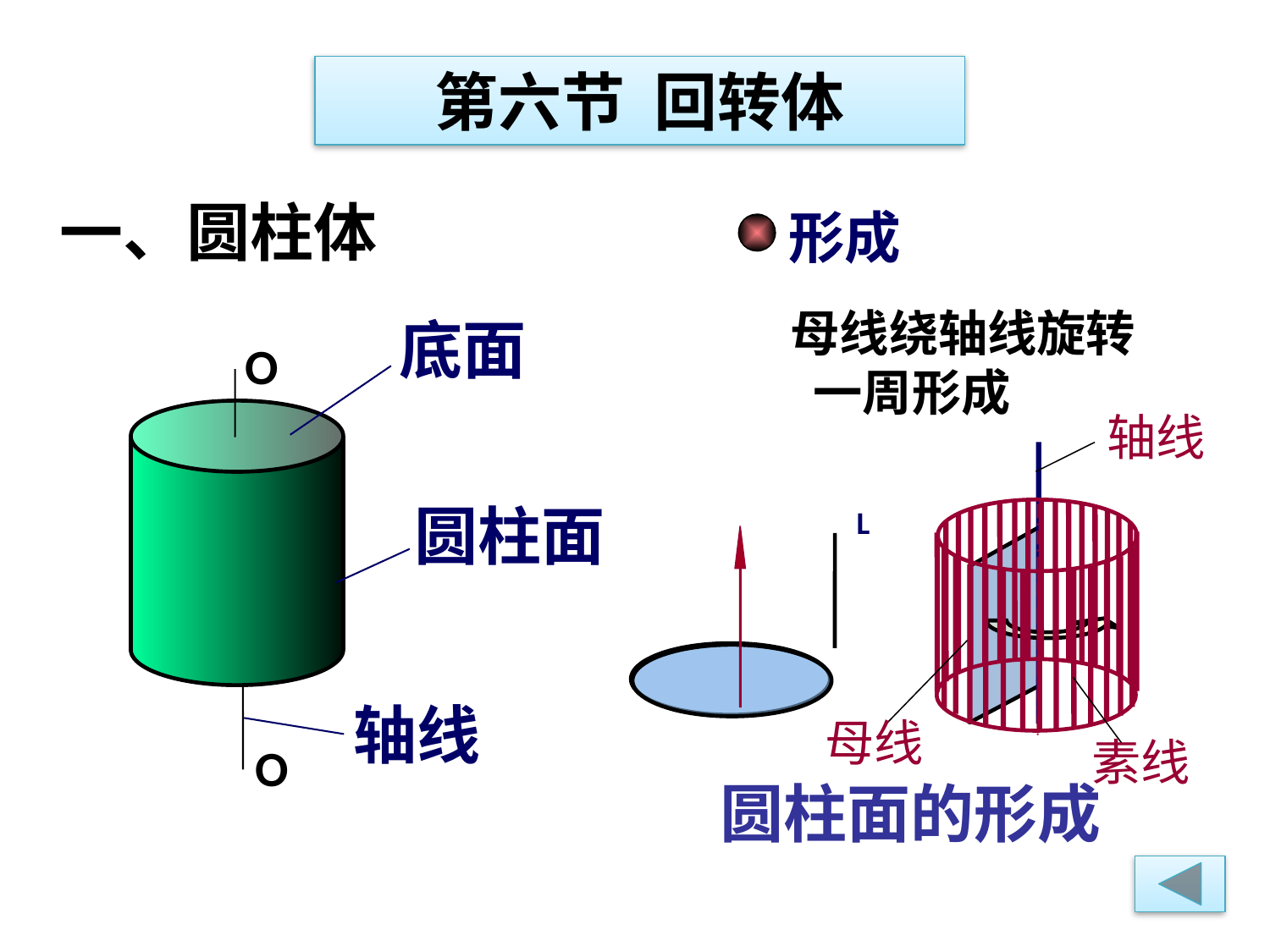

第六节  回转体
一、圆柱体
形成

母线绕轴线旋转
 一周形成
底面
O

O

轴线

圆柱面
L

轴线
母线

素线
圆柱面的形成